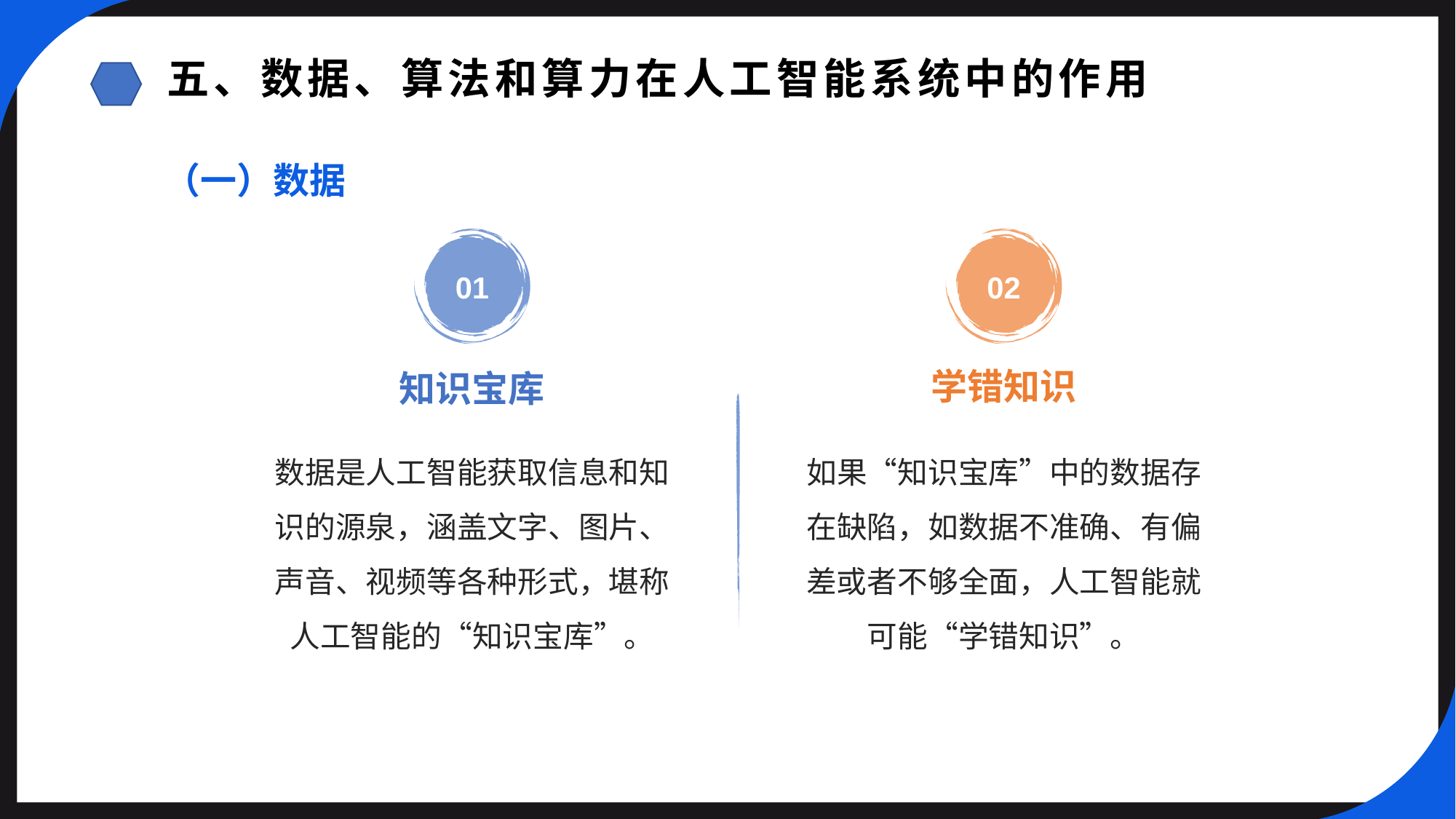

五、数据、算法和算力在人工智能系统中的作用
（一）数据
01
02
学错知识
知识宝库

数据是人工智能获取信息和知识的源泉，涵盖文字、图片、声音、视频等各种形式，堪称人工智能的“知识宝库”。
如果“知识宝库”中的数据存在缺陷，如数据不准确、有偏差或者不够全面，人工智能就可能“学错知识”。